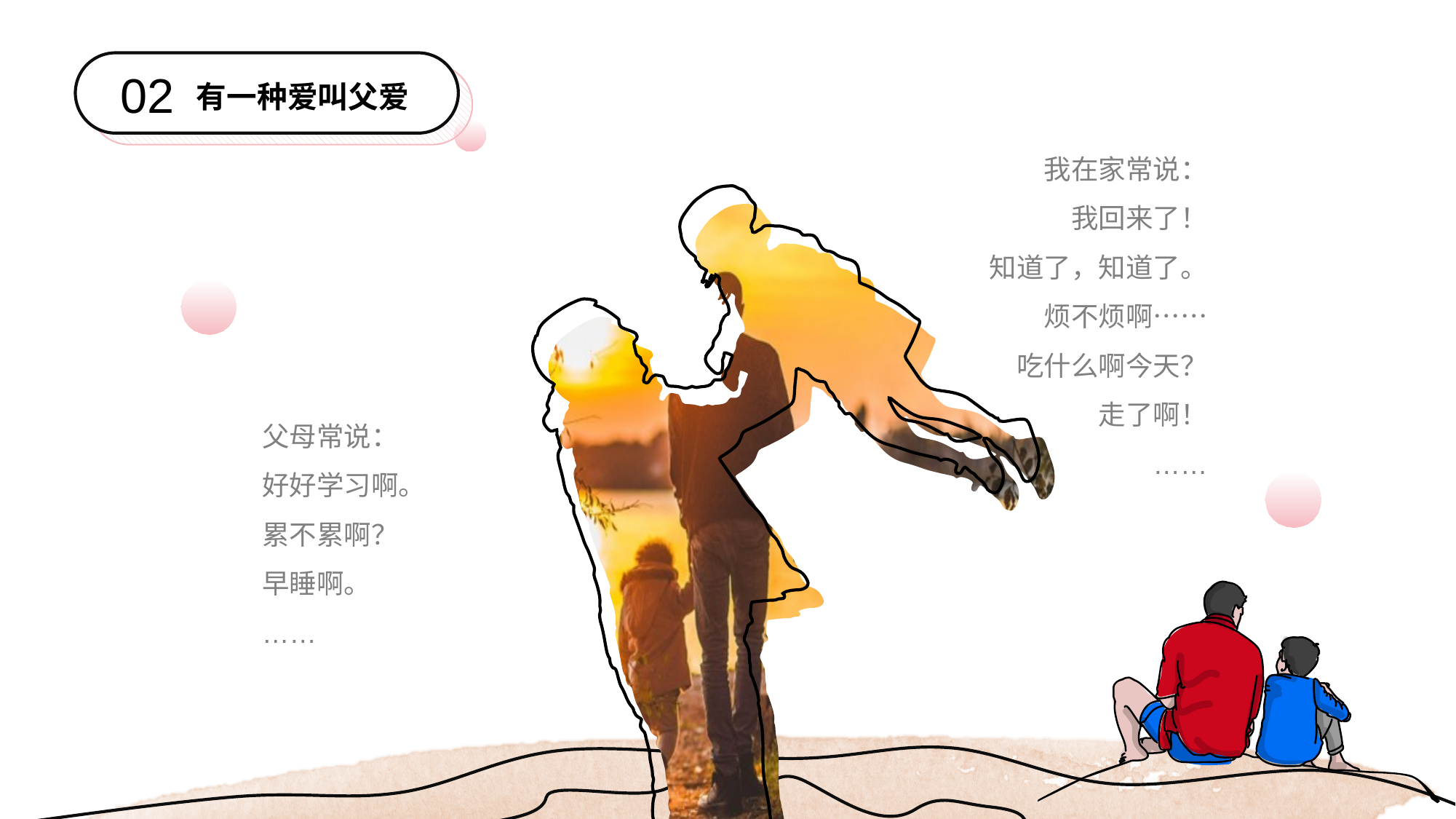

02

有一种爱叫父爱

我在家常说：
我回来了！
知道了，知道了。
烦不烦啊……
吃什么啊今天？
走了啊！
……

父母常说：
好好学习啊。
累不累啊？
早睡啊。
……